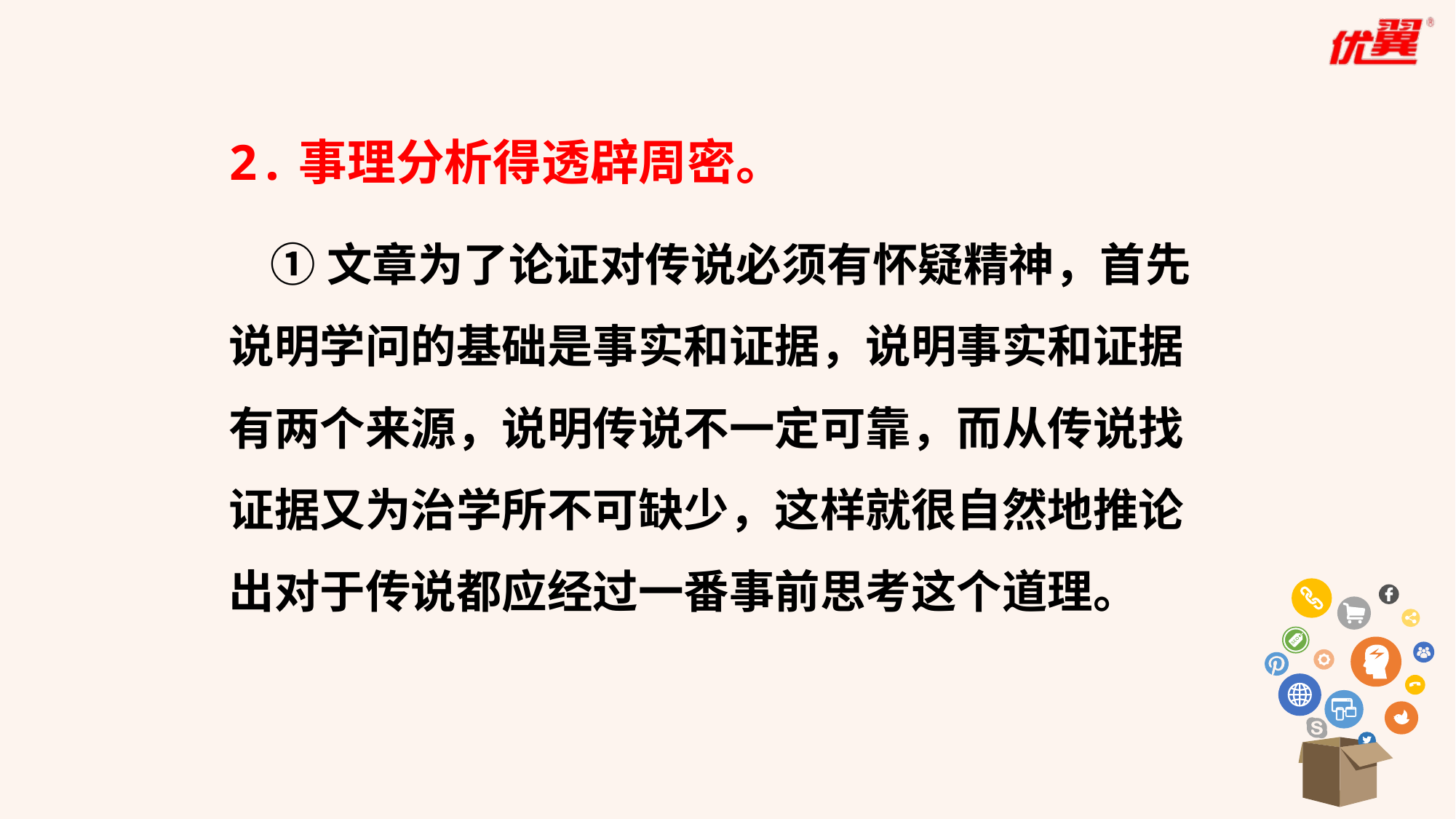

2.事理分析得透辟周密。
    ①文章为了论证对传说必须有怀疑精神，首先说明学问的基础是事实和证据，说明事实和证据有两个来源，说明传说不一定可靠，而从传说找证据又为治学所不可缺少，这样就很自然地推论出对于传说都应经过一番事前思考这个道理。